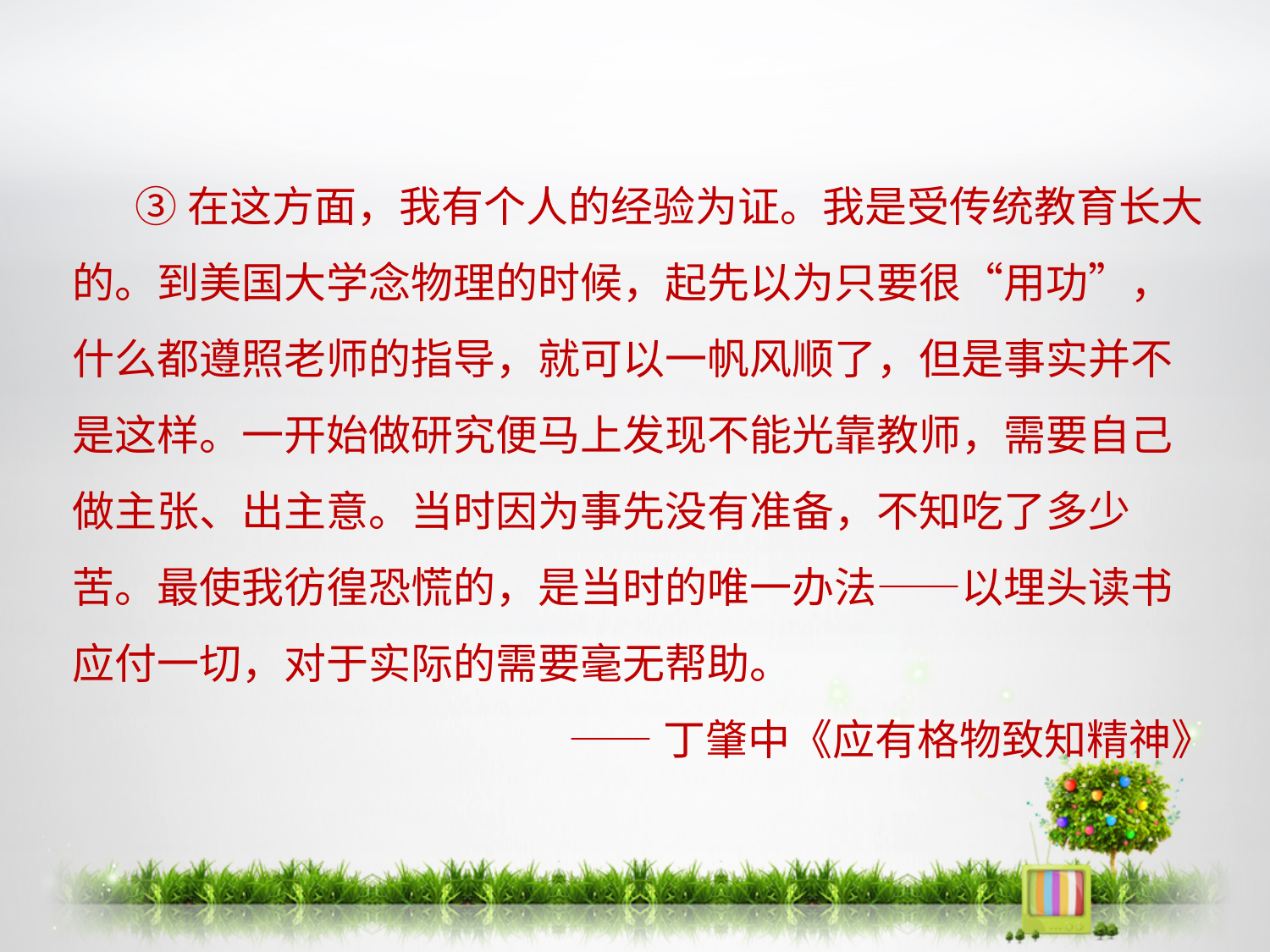

③在这方面，我有个人的经验为证。我是受传统教育长大的。到美国大学念物理的时候，起先以为只要很“用功”，什么都遵照老师的指导，就可以一帆风顺了，但是事实并不是这样。一开始做研究便马上发现不能光靠教师，需要自己做主张、出主意。当时因为事先没有准备，不知吃了多少苦。最使我彷徨恐慌的，是当时的唯一办法——以埋头读书应付一切，对于实际的需要毫无帮助。
        ——丁肇中《应有格物致知精神》